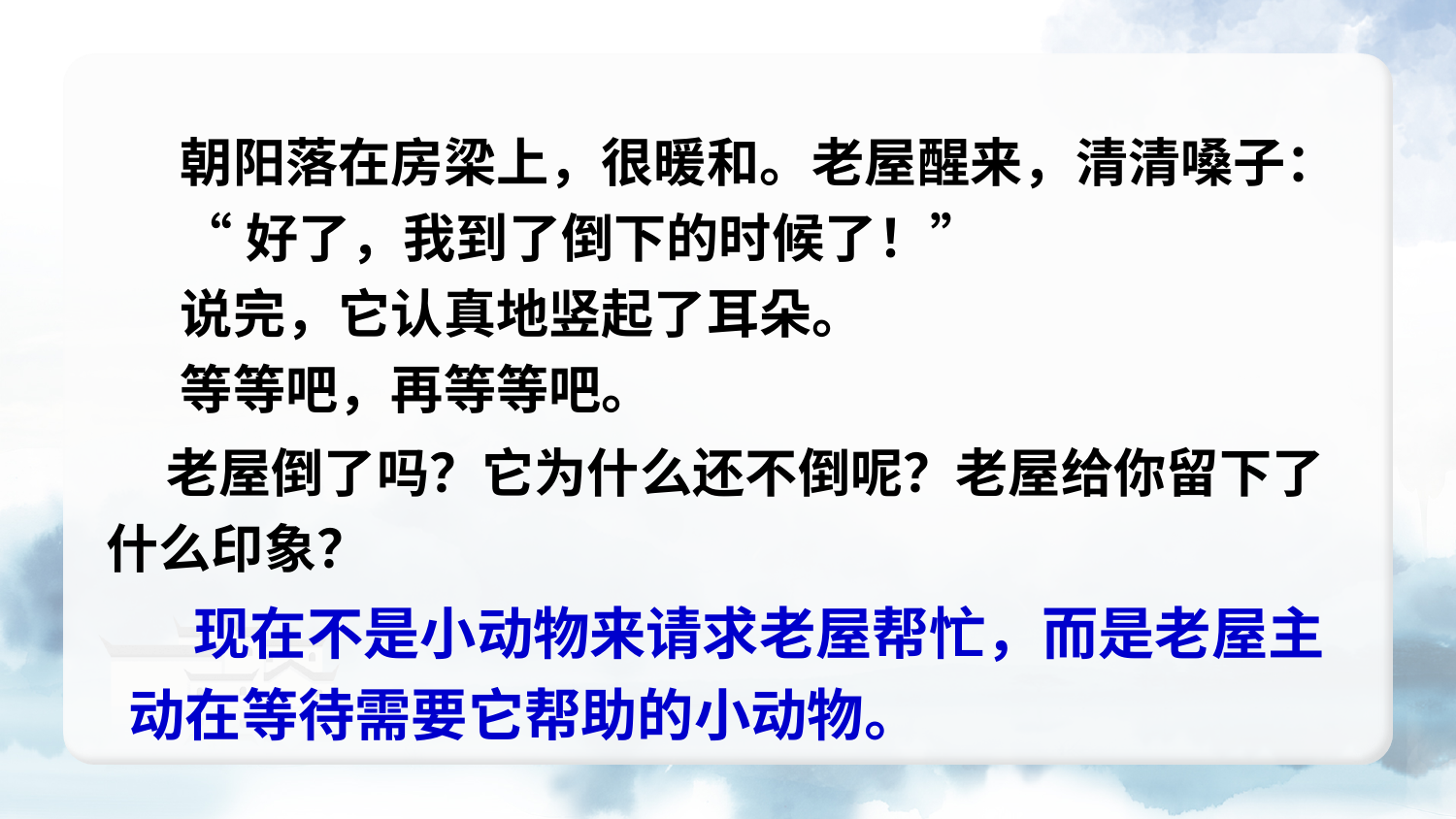

朝阳落在房梁上，很暖和。老屋醒来，清清嗓子：
“好了，我到了倒下的时候了！”
说完，它认真地竖起了耳朵。
等等吧，再等等吧。
    老屋倒了吗？它为什么还不倒呢？老屋给你留下了什么印象？
    现在不是小动物来请求老屋帮忙，而是老屋主动在等待需要它帮助的小动物。